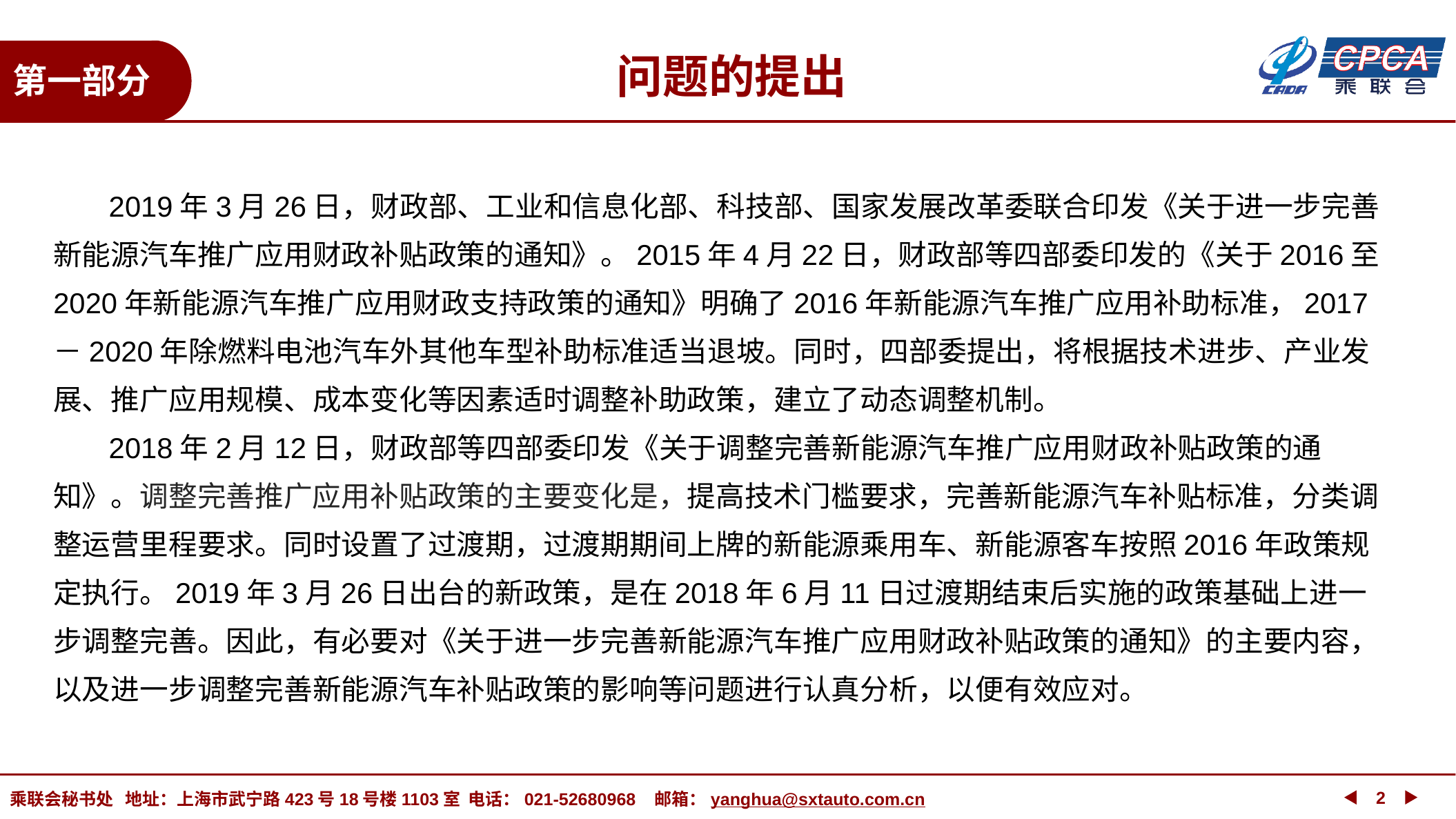

问题的提出
第一部分
       2019年3月26日，财政部、工业和信息化部、科技部、国家发展改革委联合印发《关于进一步完善新能源汽车推广应用财政补贴政策的通知》。2015年4月22日，财政部等四部委印发的《关于2016至2020年新能源汽车推广应用财政支持政策的通知》明确了2016年新能源汽车推广应用补助标准，2017－2020年除燃料电池汽车外其他车型补助标准适当退坡。同时，四部委提出，将根据技术进步、产业发展、推广应用规模、成本变化等因素适时调整补助政策，建立了动态调整机制。
       2018年2月12日，财政部等四部委印发《关于调整完善新能源汽车推广应用财政补贴政策的通知》。调整完善推广应用补贴政策的主要变化是，提高技术门槛要求，完善新能源汽车补贴标准，分类调整运营里程要求。同时设置了过渡期，过渡期期间上牌的新能源乘用车、新能源客车按照2016年政策规定执行。2019年3月26日出台的新政策，是在2018年6月11日过渡期结束后实施的政策基础上进一步调整完善。因此，有必要对《关于进一步完善新能源汽车推广应用财政补贴政策的通知》的主要内容，以及进一步调整完善新能源汽车补贴政策的影响等问题进行认真分析，以便有效应对。